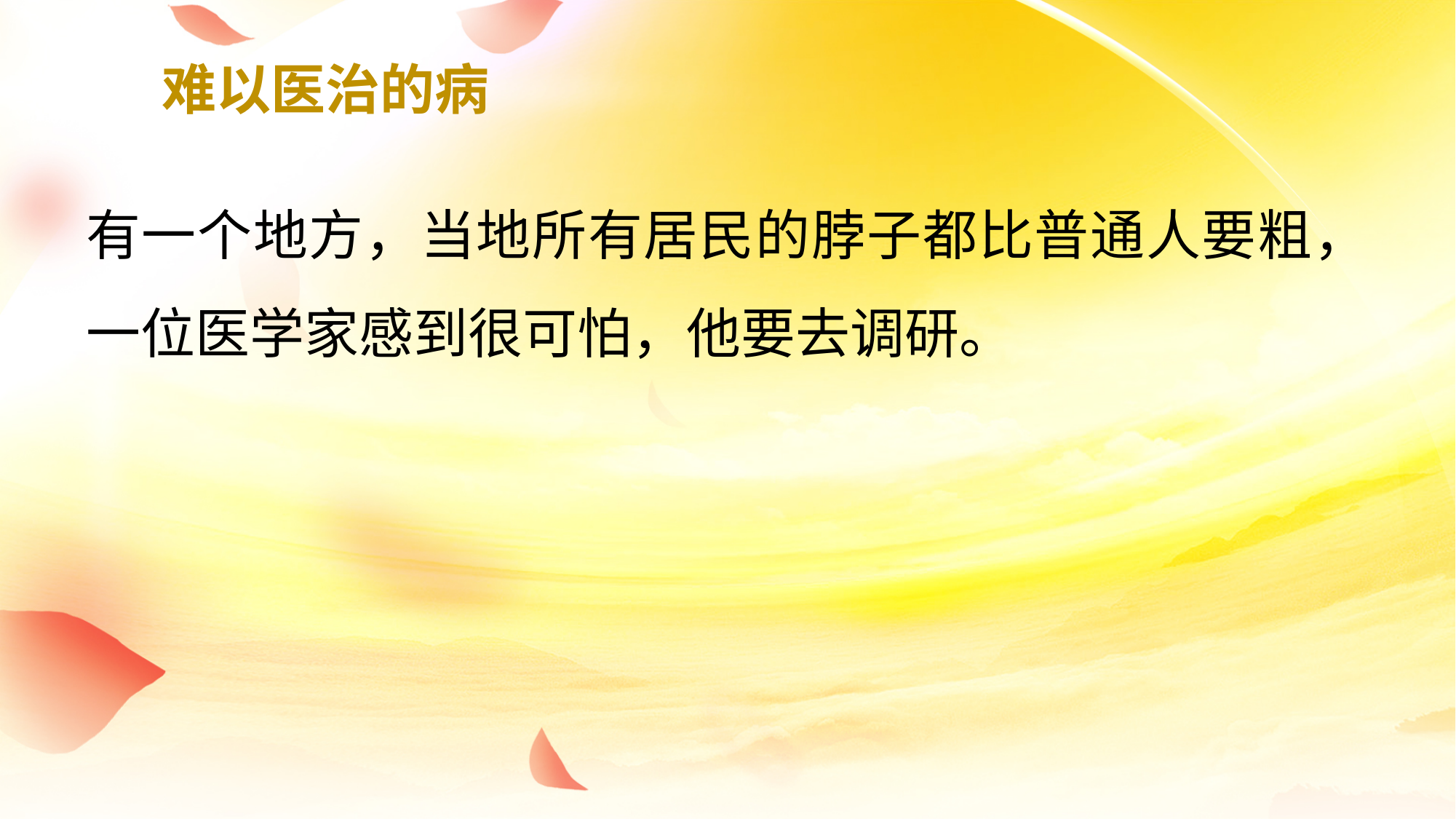

难以医治的病
有一个地方，当地所有居民的脖子都比普通人要粗，一位医学家感到很可怕，他要去调研。